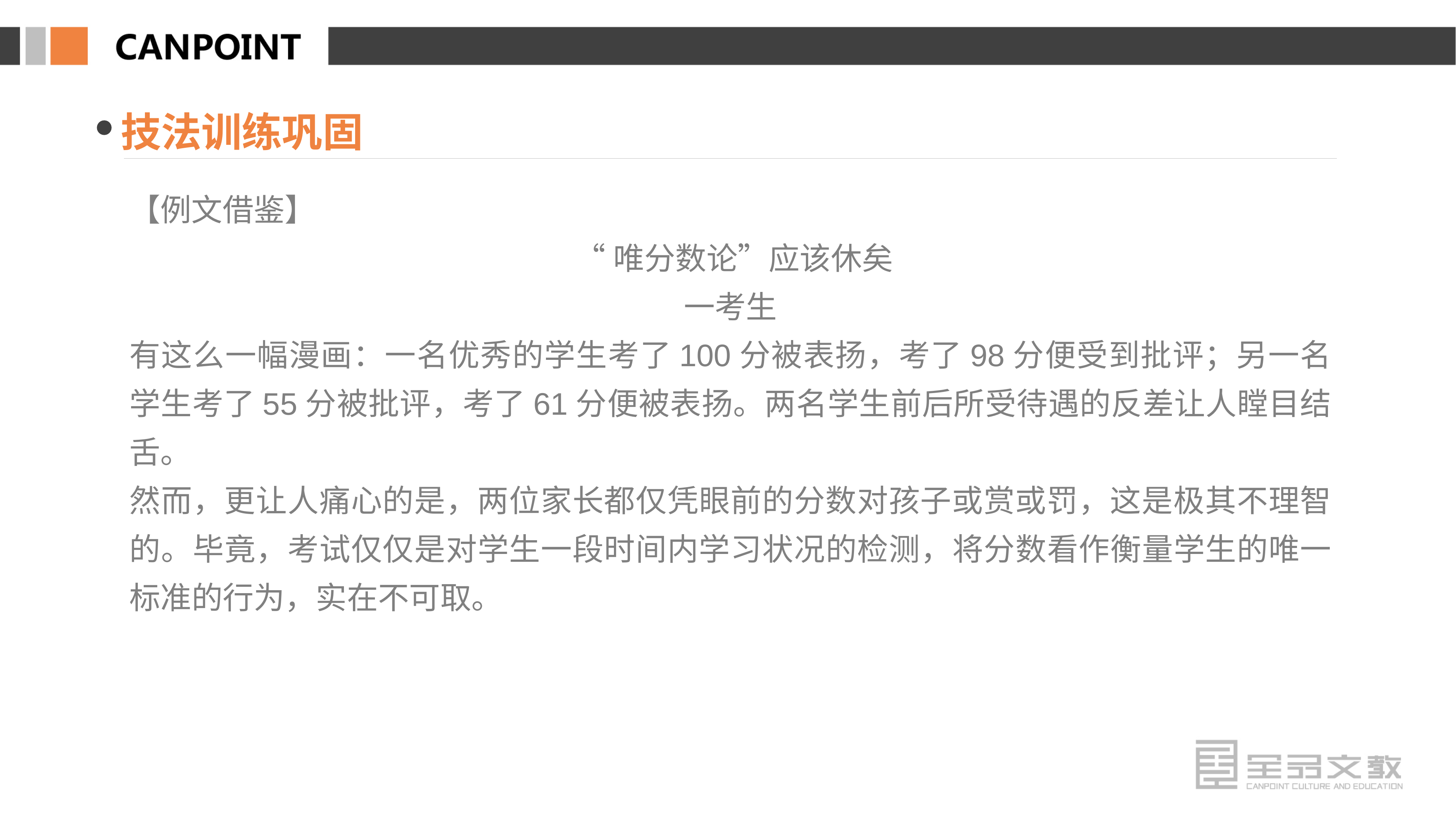

技法训练巩固

【例文借鉴】
 “唯分数论”应该休矣
一考生
有这么一幅漫画：一名优秀的学生考了100分被表扬，考了98分便受到批评；另一名学生考了55分被批评，考了61分便被表扬。两名学生前后所受待遇的反差让人瞠目结舌。
然而，更让人痛心的是，两位家长都仅凭眼前的分数对孩子或赏或罚，这是极其不理智的。毕竟，考试仅仅是对学生一段时间内学习状况的检测，将分数看作衡量学生的唯一标准的行为，实在不可取。